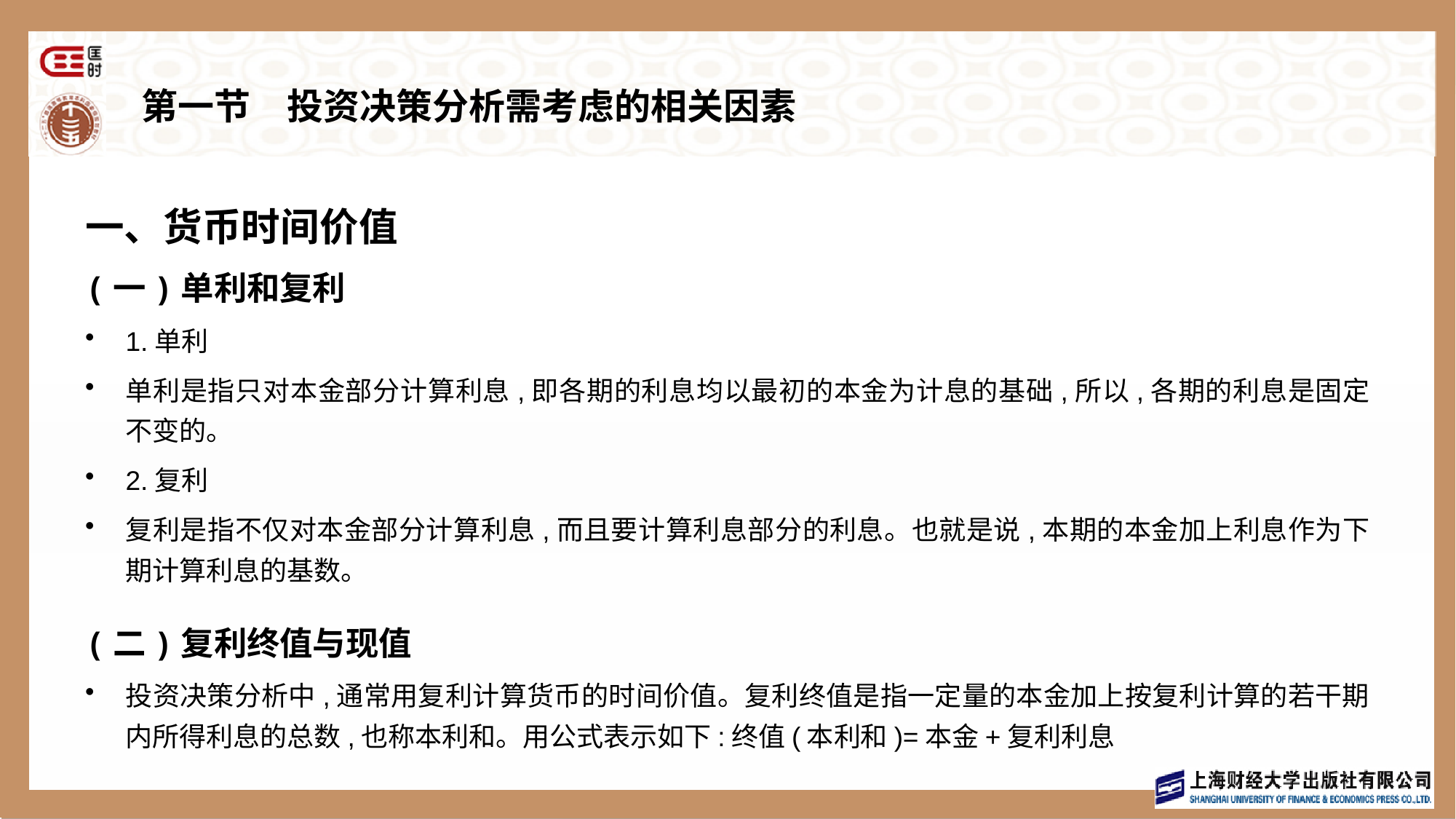

# 第一节　投资决策分析需考虑的相关因素
一、货币时间价值
(一)单利和复利
1.单利
单利是指只对本金部分计算利息,即各期的利息均以最初的本金为计息的基础,所以,各期的利息是固定不变的。
2.复利
复利是指不仅对本金部分计算利息,而且要计算利息部分的利息。也就是说,本期的本金加上利息作为下期计算利息的基数。
(二)复利终值与现值
投资决策分析中,通常用复利计算货币的时间价值。复利终值是指一定量的本金加上按复利计算的若干期内所得利息的总数,也称本利和。用公式表示如下:终值(本利和)=本金+复利利息